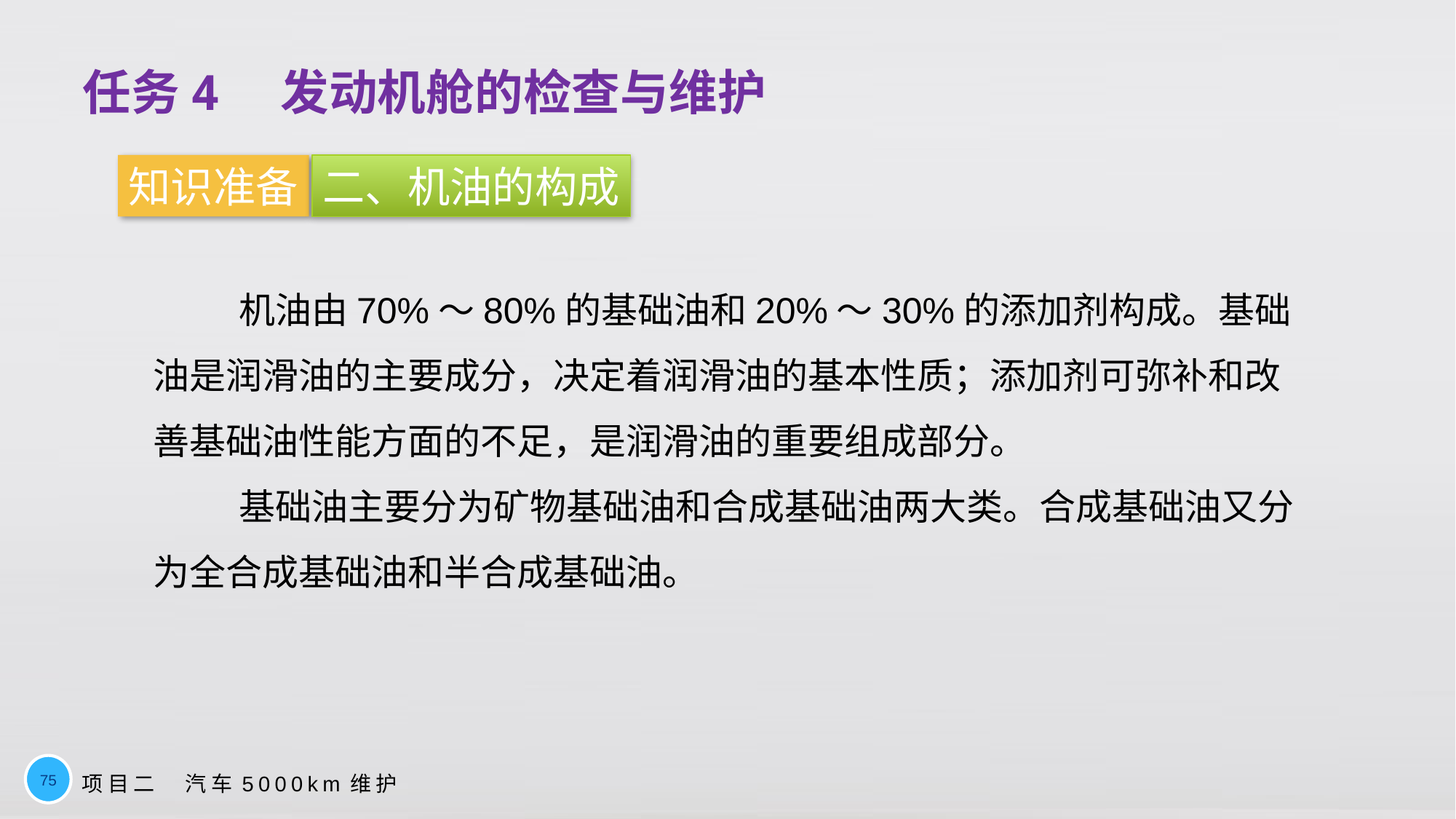

任务4　发动机舱的检查与维护
知识准备
二、机油的构成
机油由70%～80%的基础油和20%～30%的添加剂构成。基础油是润滑油的主要成分，决定着润滑油的基本性质；添加剂可弥补和改善基础油性能方面的不足，是润滑油的重要组成部分。
基础油主要分为矿物基础油和合成基础油两大类。合成基础油又分为全合成基础油和半合成基础油。
75